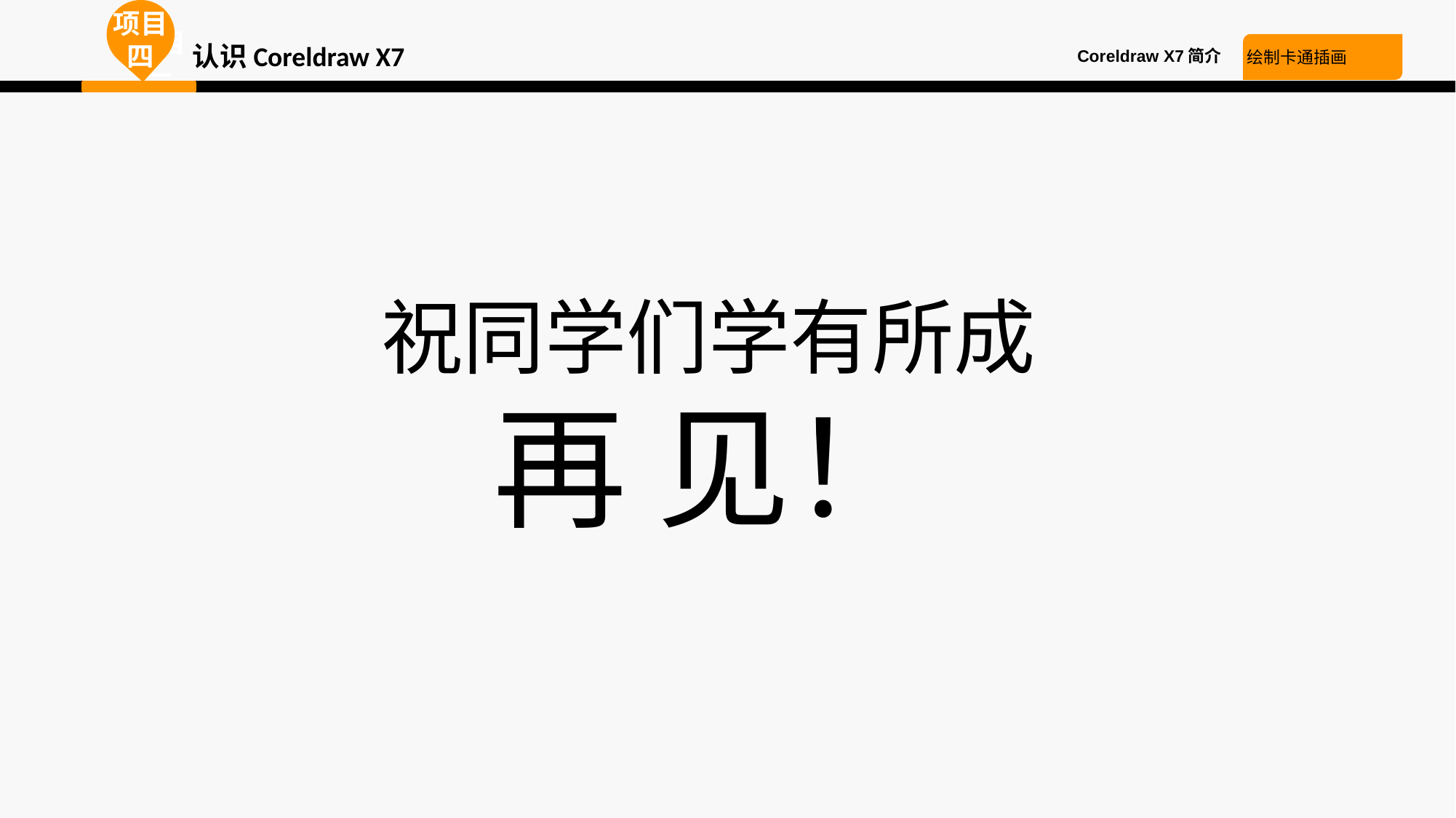

项目四

项目一
项目一
认识Coreldraw X7

Coreldraw X7简介
绘制卡通插画
祝同学们学有所成
再 见！